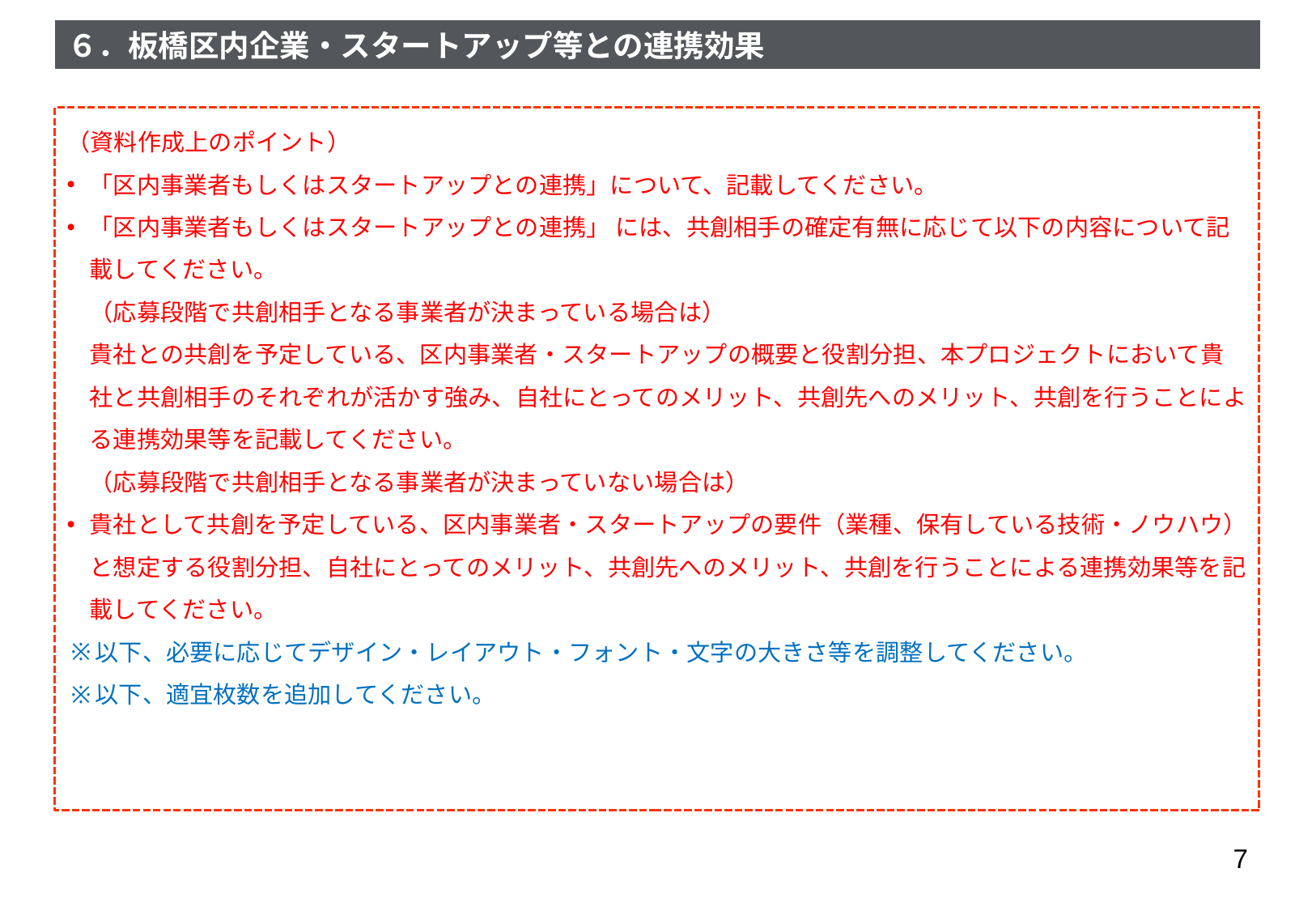

（資料作成上のポイント）
「区内事業者もしくはスタートアップとの連携」について、記載してください。
「区内事業者もしくはスタートアップとの連携」 には、共創相手の確定有無に応じて以下の内容について記載してください。
（応募段階で共創相手となる事業者が決まっている場合は）
貴社との共創を予定している、区内事業者・スタートアップの概要と役割分担、本プロジェクトにおいて貴社と共創相手のそれぞれが活かす強み、自社にとってのメリット、共創先へのメリット、共創を行うことによる連携効果等を記載してください。
（応募段階で共創相手となる事業者が決まっていない場合は）
貴社として共創を予定している、区内事業者・スタートアップの要件（業種、保有している技術・ノウハウ）と想定する役割分担、自社にとってのメリット、共創先へのメリット、共創を行うことによる連携効果等を記載してください。
以下、必要に応じてデザイン・レイアウト・フォント・文字の大きさ等を調整してください。
以下、適宜枚数を追加してください。